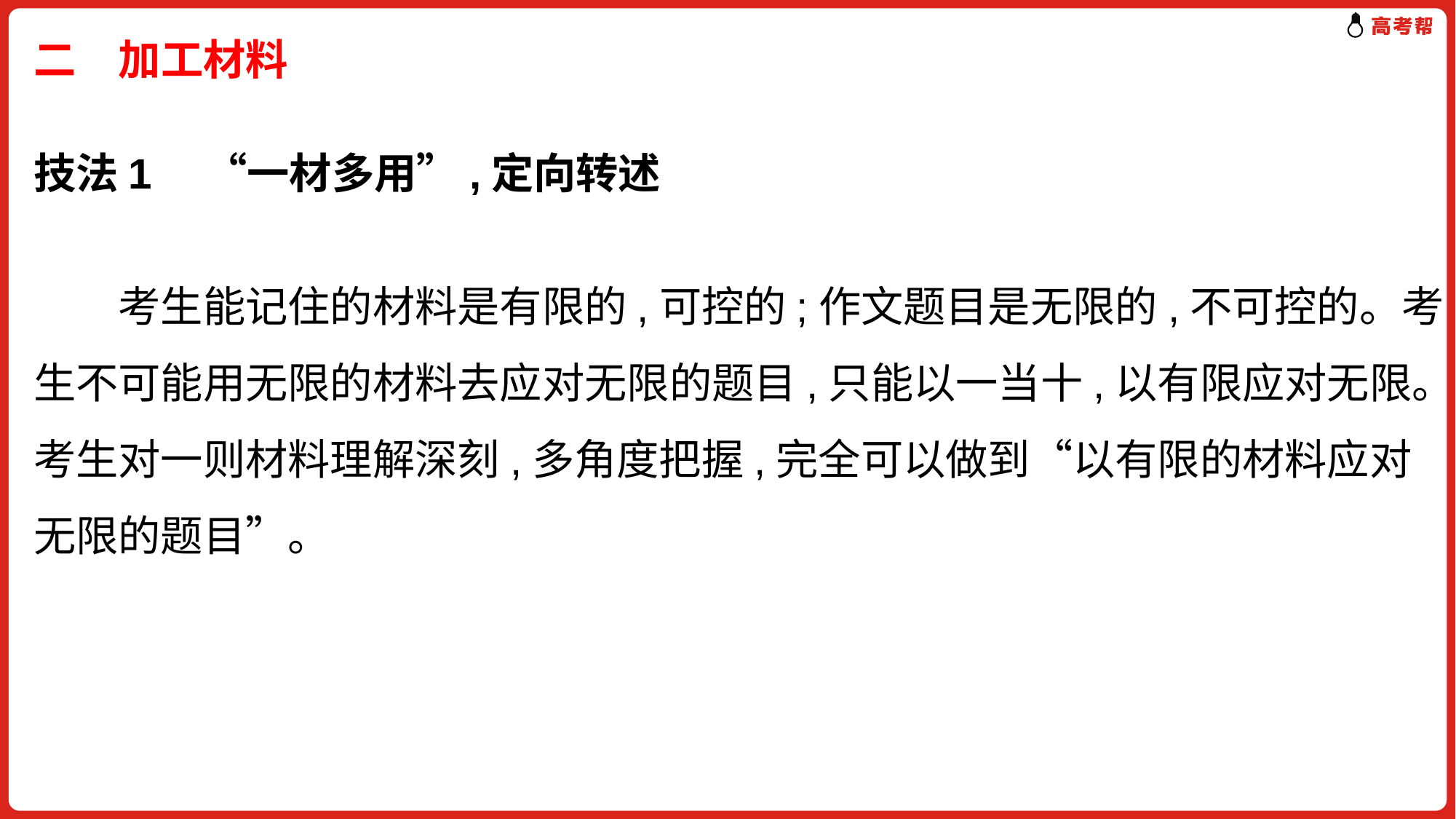

# 二　加工材料
技法1　“一材多用”,定向转述
　　考生能记住的材料是有限的,可控的;作文题目是无限的,不可控的。考生不可能用无限的材料去应对无限的题目,只能以一当十,以有限应对无限。考生对一则材料理解深刻,多角度把握,完全可以做到“以有限的材料应对无限的题目”。